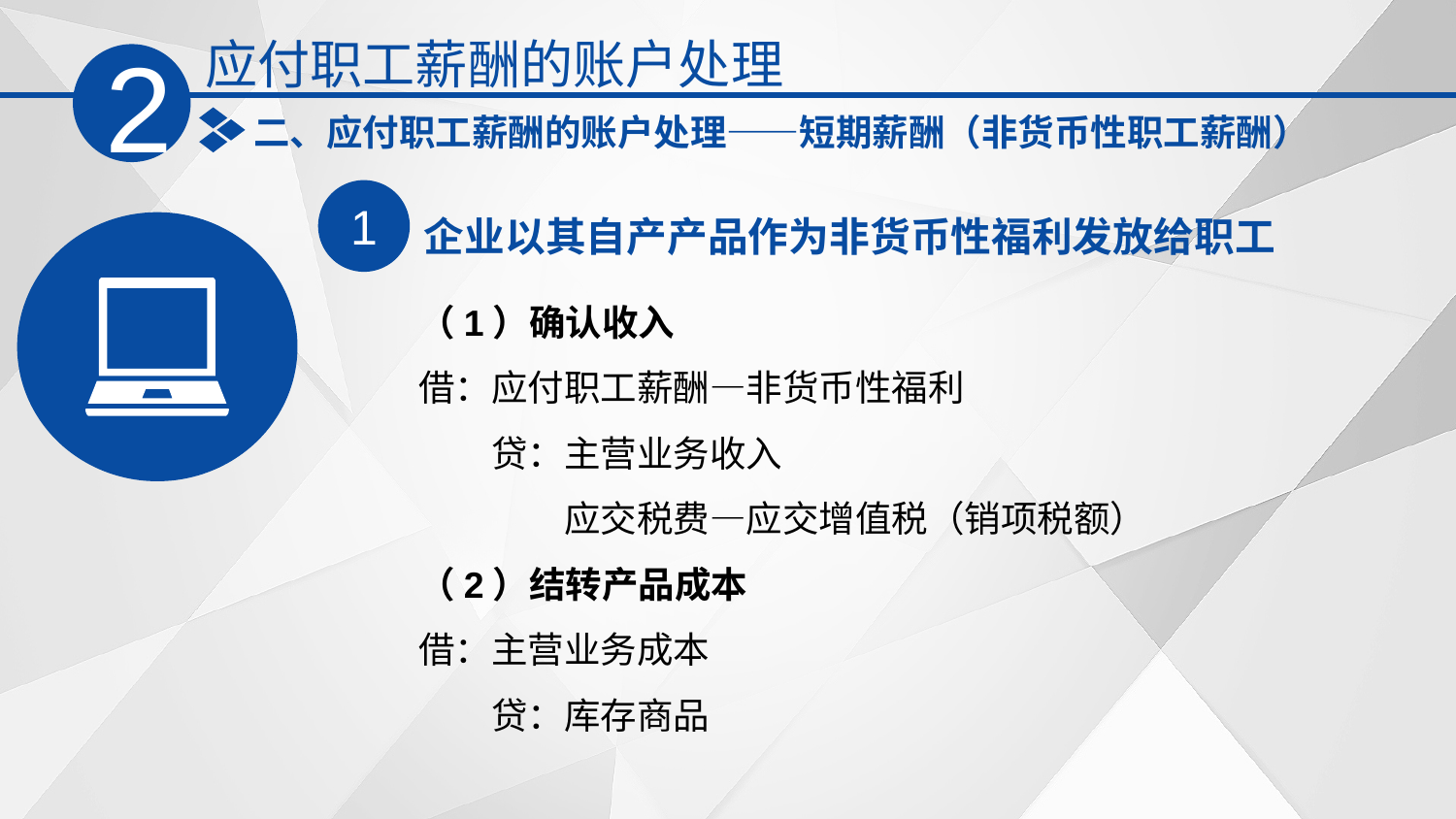

应付职工薪酬的账户处理
2

二、应付职工薪酬的账户处理——短期薪酬（非货币性职工薪酬）

1
企业以其自产产品作为非货币性福利发放给职工

（1）确认收入
借：应付职工薪酬—非货币性福利
　　贷：主营业务收入
　　　　应交税费—应交增值税（销项税额）
（2）结转产品成本
借：主营业务成本
　　贷：库存商品